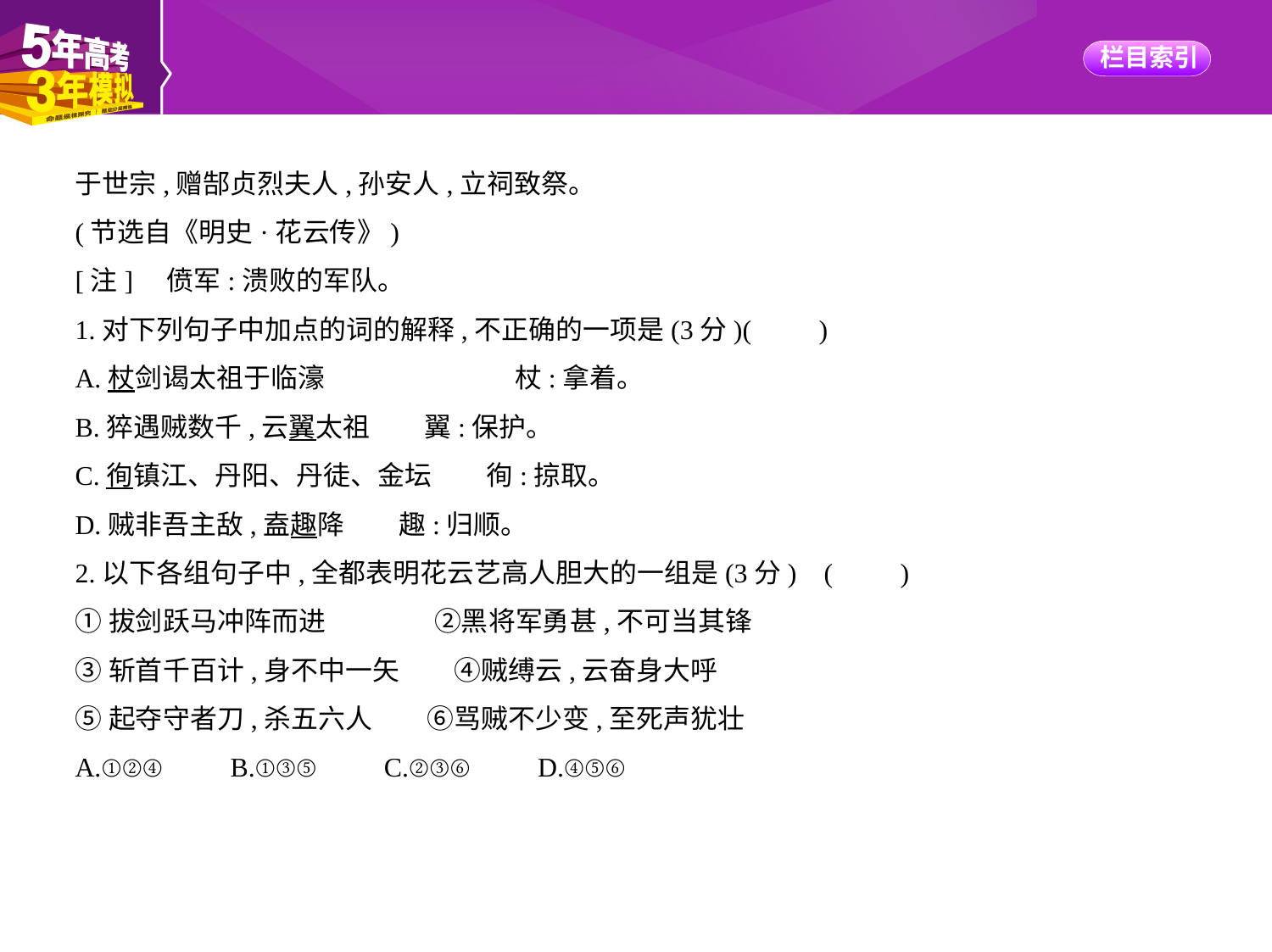

于世宗,赠郜贞烈夫人,孙安人,立祠致祭。
(节选自《明史·花云传》)
[注]    偾军:溃败的军队。
1.对下列句子中加点的词的解释,不正确的一项是(3分)(　　)
A.杖剑谒太祖于临濠　　　　　　　杖:拿着。
B.猝遇贼数千,云翼太祖　　翼:保护。
C.徇镇江、丹阳、丹徒、金坛　　徇:掠取。
D.贼非吾主敌,盍趣降　　趣:归顺。
2.以下各组句子中,全都表明花云艺高人胆大的一组是(3分) (　　)
①拔剑跃马冲阵而进　　　　②黑将军勇甚,不可当其锋
③斩首千百计,身不中一矢　　④贼缚云,云奋身大呼
⑤起夺守者刀,杀五六人　　⑥骂贼不少变,至死声犹壮
A.①②④　　B.①③⑤　　C.②③⑥　　D.④⑤⑥